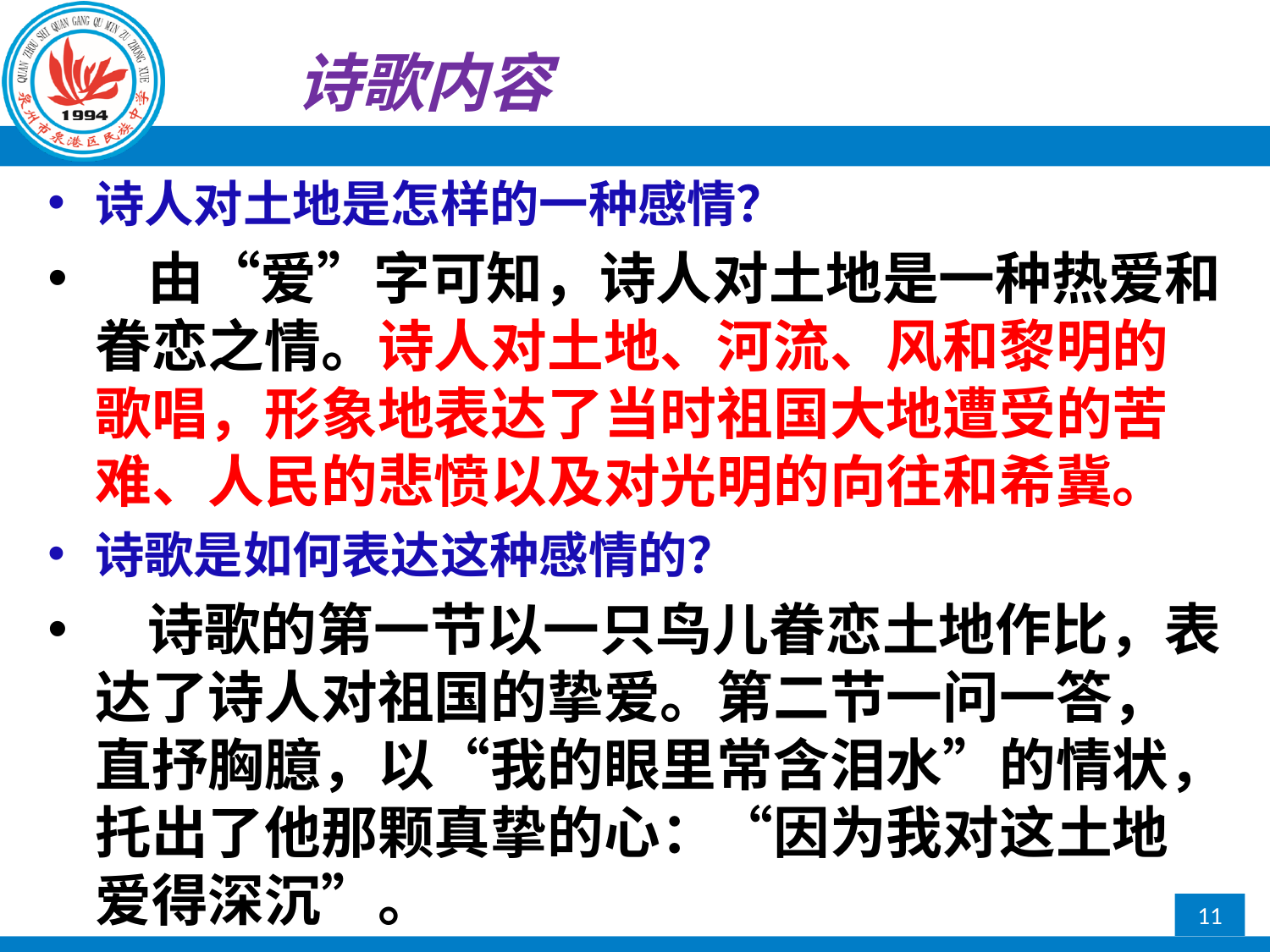

诗歌内容
诗人对土地是怎样的一种感情？
   由“爱”字可知，诗人对土地是一种热爱和眷恋之情。诗人对土地、河流、风和黎明的歌唱，形象地表达了当时祖国大地遭受的苦难、人民的悲愤以及对光明的向往和希冀。
诗歌是如何表达这种感情的？
   诗歌的第一节以一只鸟儿眷恋土地作比，表达了诗人对祖国的挚爱。第二节一问一答，直抒胸臆，以“我的眼里常含泪水”的情状，托出了他那颗真挚的心：“因为我对这土地爱得深沉”。